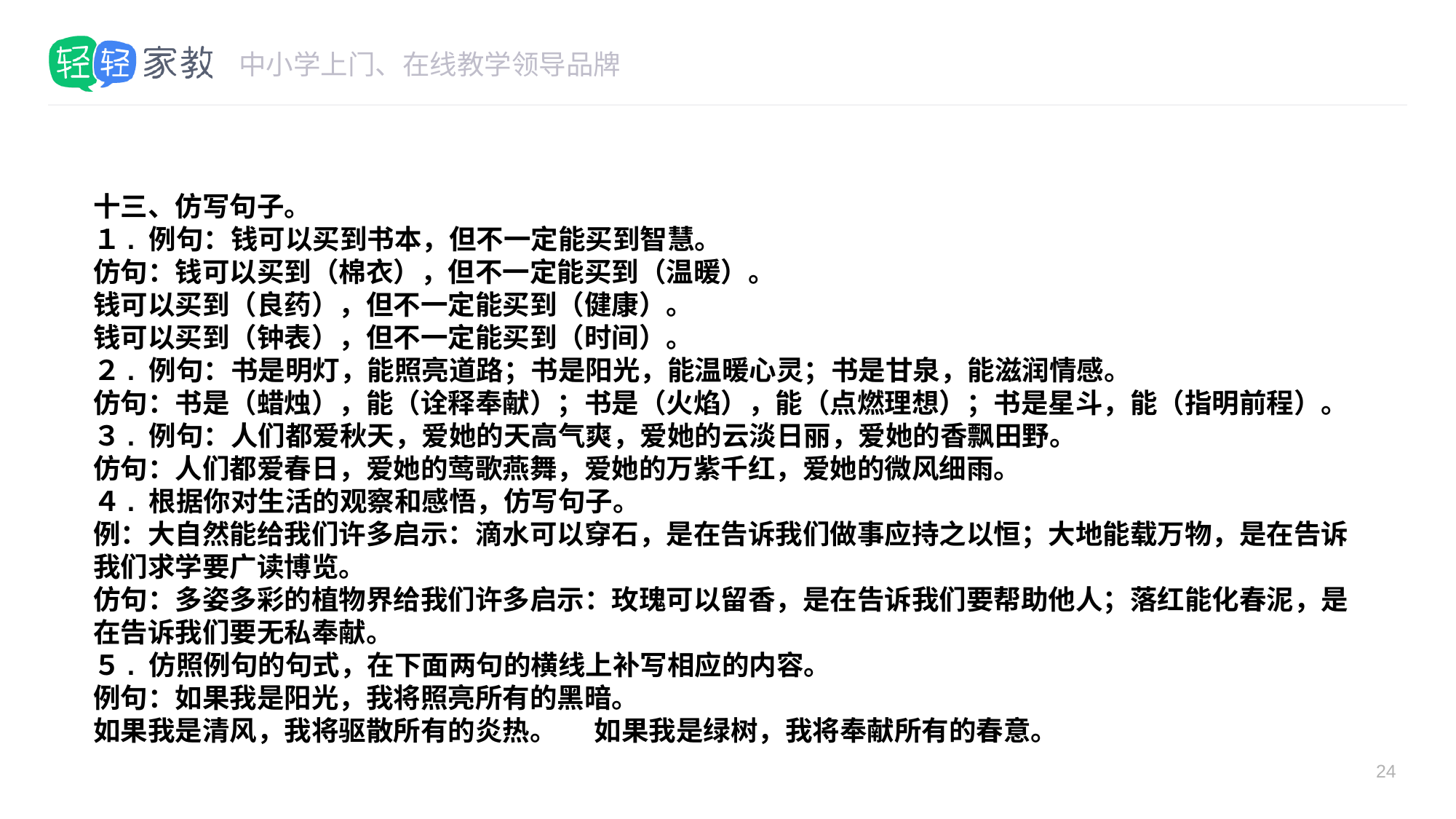

#
十三、仿写句子。
１. 例句：钱可以买到书本，但不一定能买到智慧。
仿句：钱可以买到（棉衣），但不一定能买到（温暖）。
钱可以买到（良药），但不一定能买到（健康）。
钱可以买到（钟表），但不一定能买到（时间）。
２. 例句：书是明灯，能照亮道路；书是阳光，能温暖心灵；书是甘泉，能滋润情感。
仿句：书是（蜡烛），能（诠释奉献）；书是（火焰），能（点燃理想）；书是星斗，能（指明前程）。
３. 例句：人们都爱秋天，爱她的天高气爽，爱她的云淡日丽，爱她的香飘田野。
仿句：人们都爱春日，爱她的莺歌燕舞，爱她的万紫千红，爱她的微风细雨。
４. 根据你对生活的观察和感悟，仿写句子。
例：大自然能给我们许多启示：滴水可以穿石，是在告诉我们做事应持之以恒；大地能载万物，是在告诉我们求学要广读博览。
仿句：多姿多彩的植物界给我们许多启示：玫瑰可以留香，是在告诉我们要帮助他人；落红能化春泥，是在告诉我们要无私奉献。
５. 仿照例句的句式，在下面两句的横线上补写相应的内容。
例句：如果我是阳光，我将照亮所有的黑暗。
如果我是清风，我将驱散所有的炎热。      如果我是绿树，我将奉献所有的春意。
24